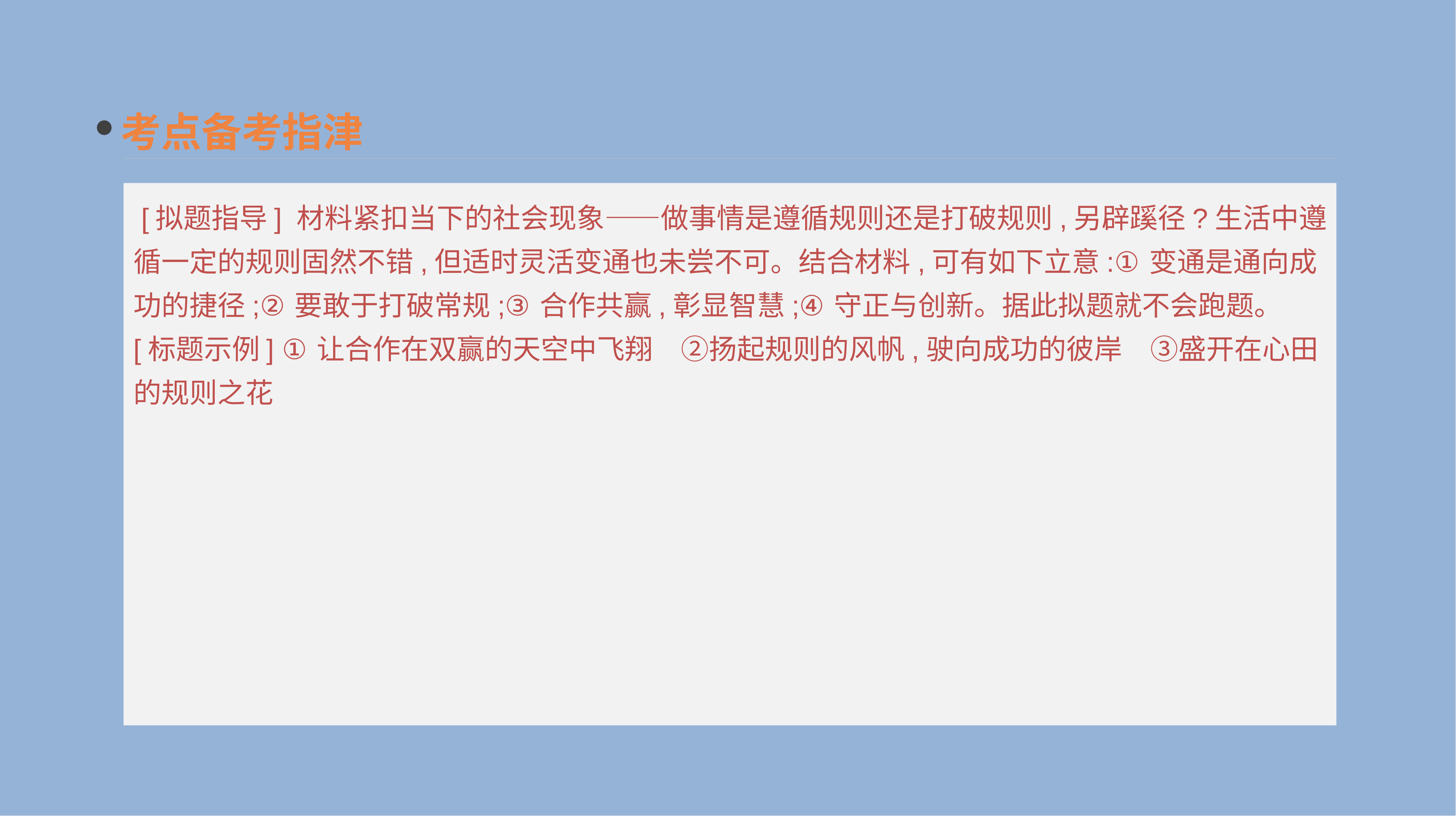

考点备考指津

 [拟题指导] 材料紧扣当下的社会现象——做事情是遵循规则还是打破规则,另辟蹊径?生活中遵循一定的规则固然不错,但适时灵活变通也未尝不可。结合材料,可有如下立意:①变通是通向成功的捷径;②要敢于打破常规;③合作共赢,彰显智慧;④守正与创新。据此拟题就不会跑题。
[标题示例] ①让合作在双赢的天空中飞翔　②扬起规则的风帆,驶向成功的彼岸　③盛开在心田的规则之花